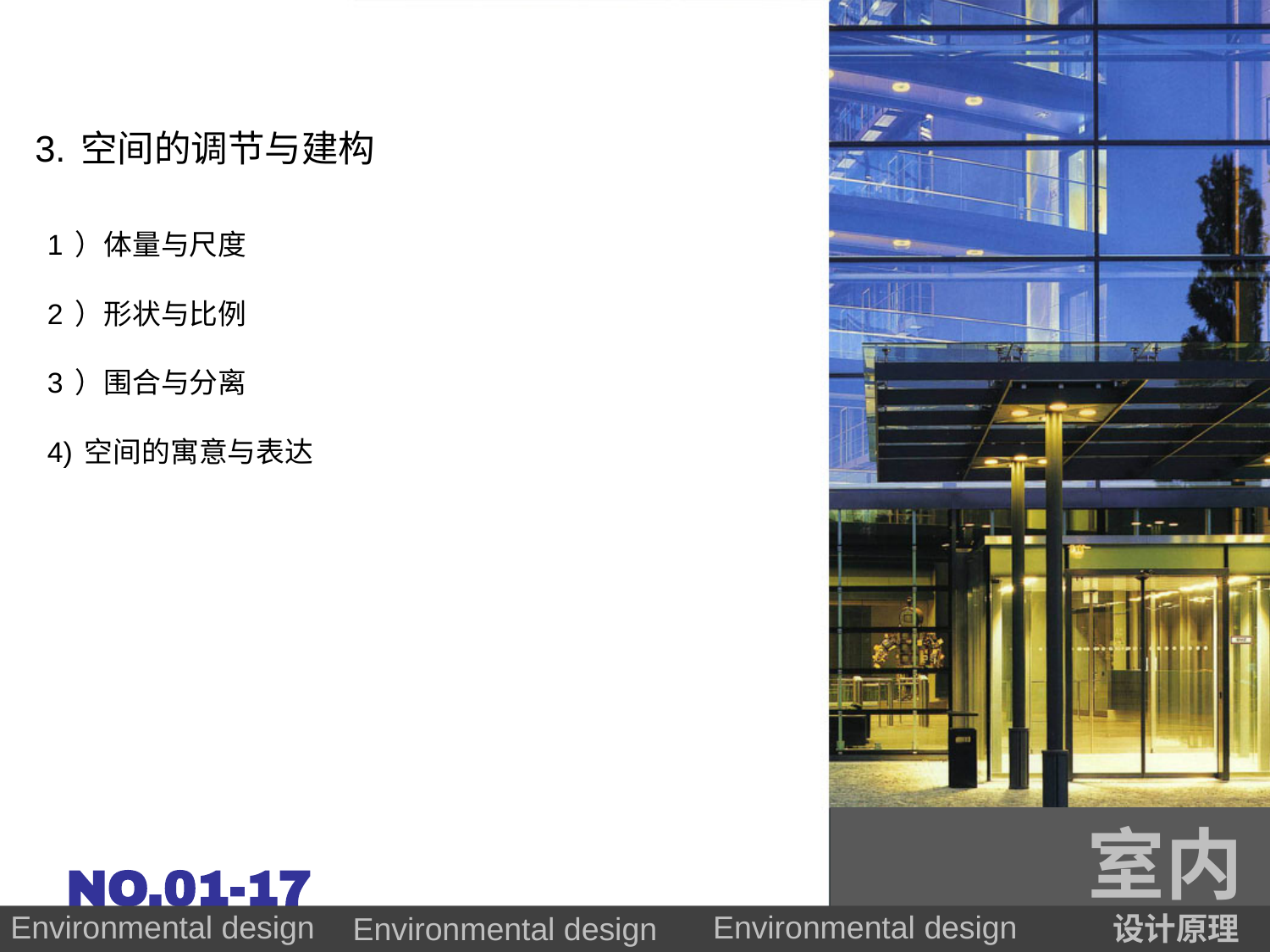

# 3.空间的调节与建构
1）体量与尺度
2）形状与比例
3）围合与分离
4)空间的寓意与表达

室内

NO.01-17
设计原理
Environmental design
Environmental design
Environmental design